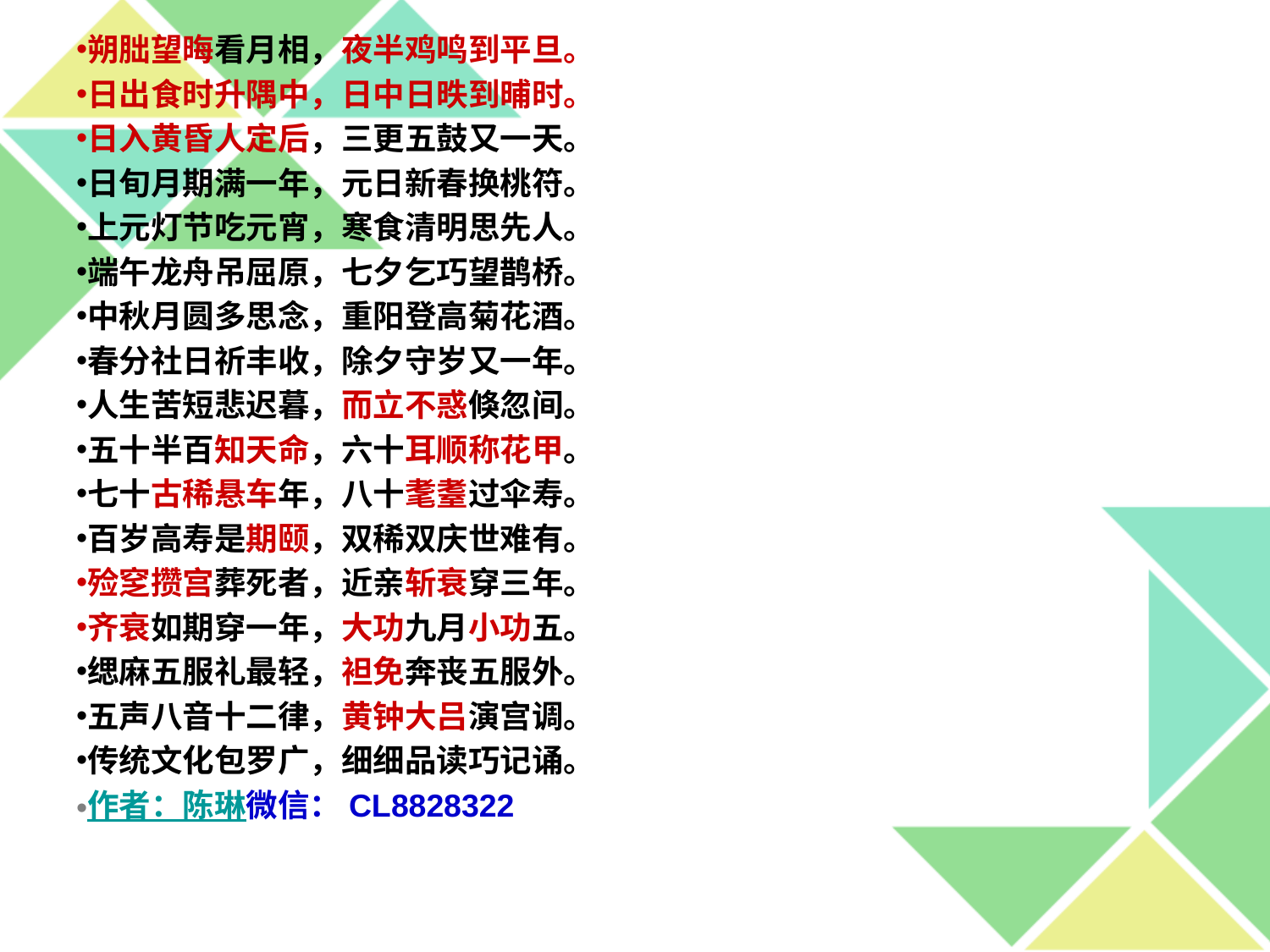

朔朏望晦看月相，夜半鸡鸣到平旦。
日出食时升隅中，日中日昳到晡时。
日入黄昏人定后，三更五鼓又一天。
日旬月期满一年，元日新春换桃符。
上元灯节吃元宵，寒食清明思先人。
端午龙舟吊屈原，七夕乞巧望鹊桥。
中秋月圆多思念，重阳登高菊花酒。
春分社日祈丰收，除夕守岁又一年。
人生苦短悲迟暮，而立不惑倏忽间。
五十半百知天命，六十耳顺称花甲。
七十古稀悬车年，八十耄耋过伞寿。
百岁高寿是期颐，双稀双庆世难有。
殓窆攒宫葬死者，近亲斩衰穿三年。
齐衰如期穿一年，大功九月小功五。
缌麻五服礼最轻，袒免奔丧五服外。
五声八音十二律，黄钟大吕演宫调。
传统文化包罗广，细细品读巧记诵。
作者：陈琳微信：CL8828322